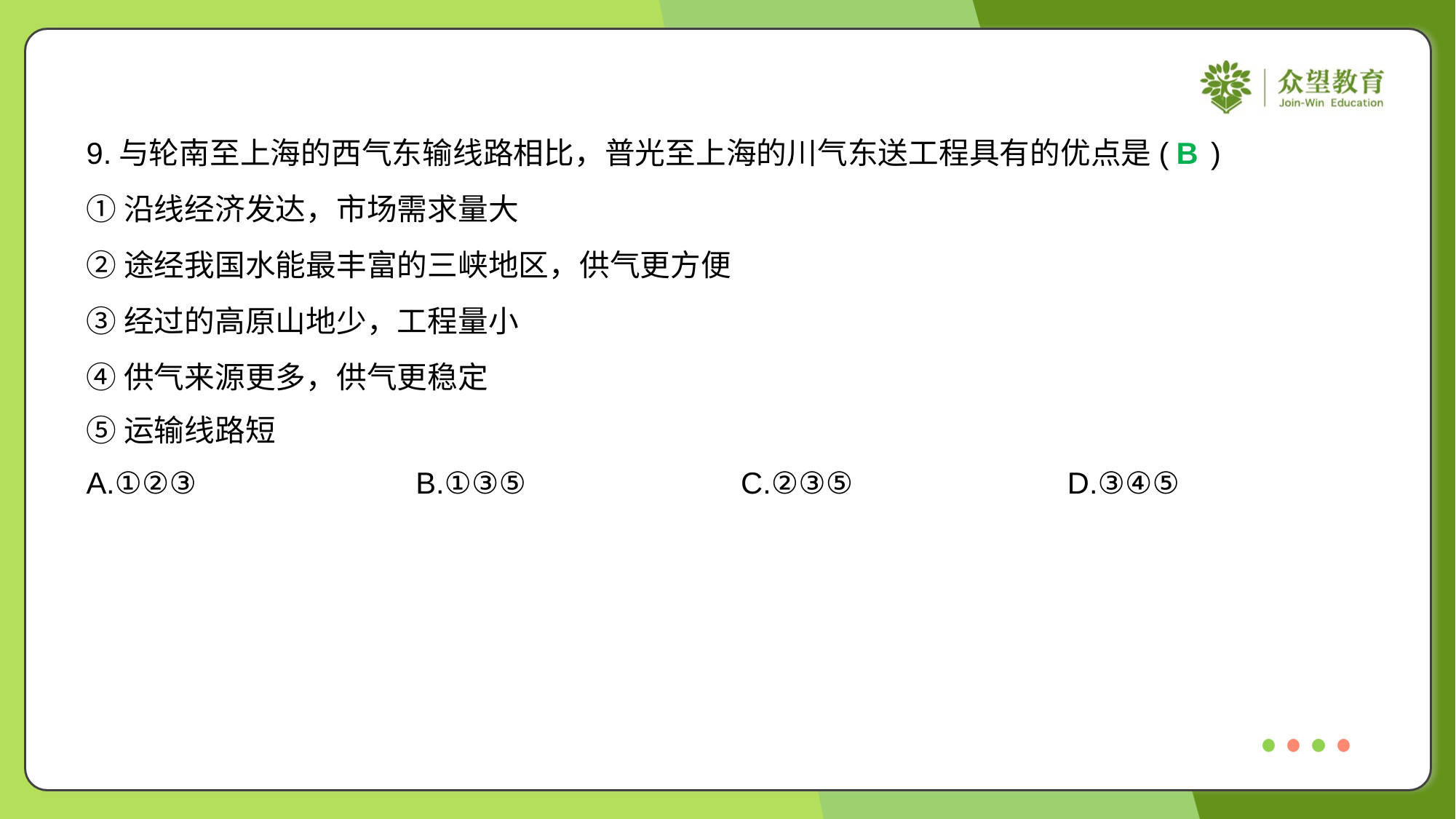

9.与轮南至上海的西气东输线路相比，普光至上海的川气东送工程具有的优点是(     )
B
①沿线经济发达，市场需求量大
②途经我国水能最丰富的三峡地区，供气更方便
③经过的高原山地少，工程量小
④供气来源更多，供气更稳定
⑤运输线路短
A.①②③	B.①③⑤	C.②③⑤	D.③④⑤